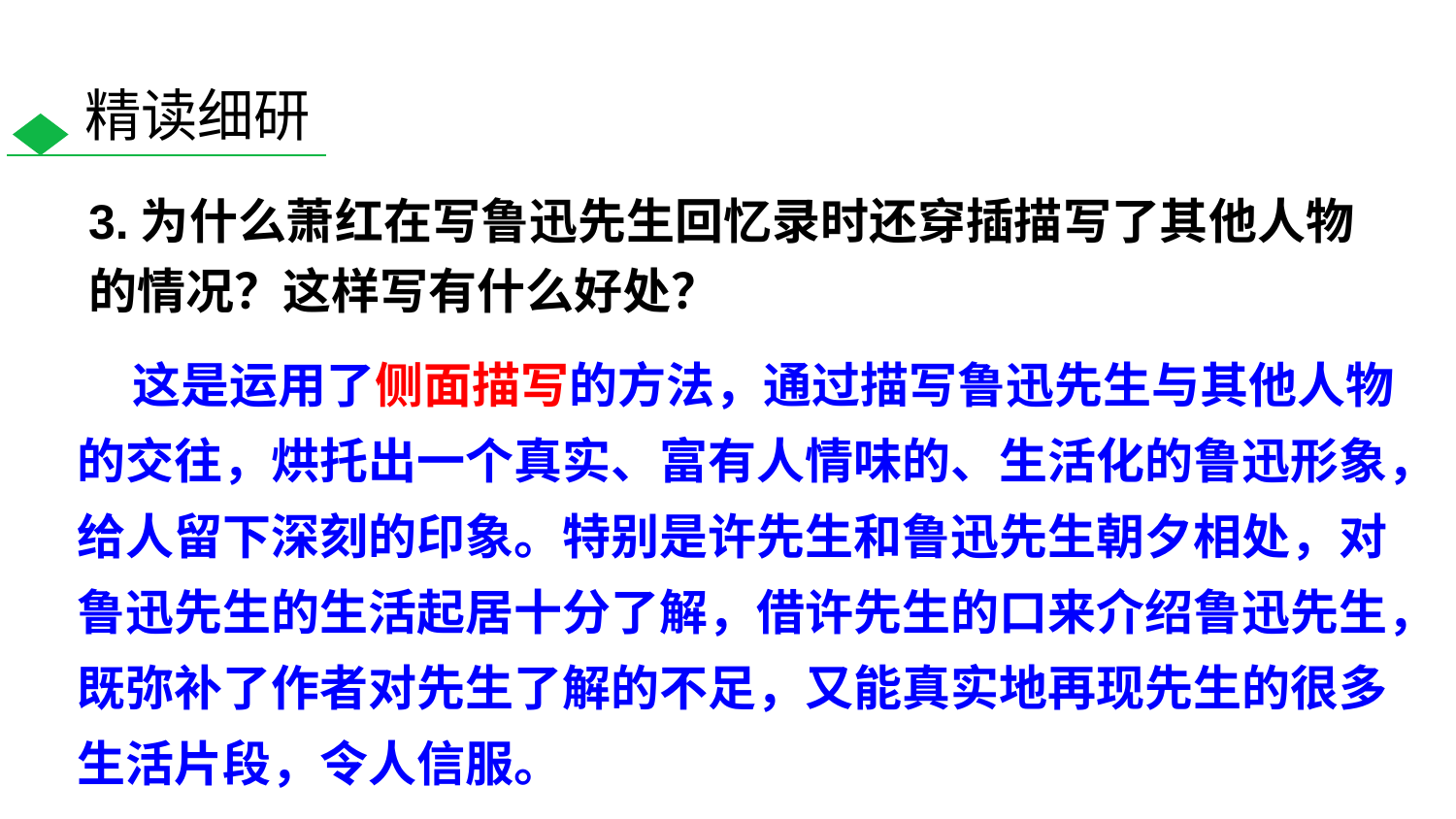

精读细研

3.为什么萧红在写鲁迅先生回忆录时还穿插描写了其他人物的情况？这样写有什么好处？
    这是运用了侧面描写的方法，通过描写鲁迅先生与其他人物的交往，烘托出一个真实、富有人情味的、生活化的鲁迅形象，给人留下深刻的印象。特别是许先生和鲁迅先生朝夕相处，对鲁迅先生的生活起居十分了解，借许先生的口来介绍鲁迅先生，既弥补了作者对先生了解的不足，又能真实地再现先生的很多生活片段，令人信服。